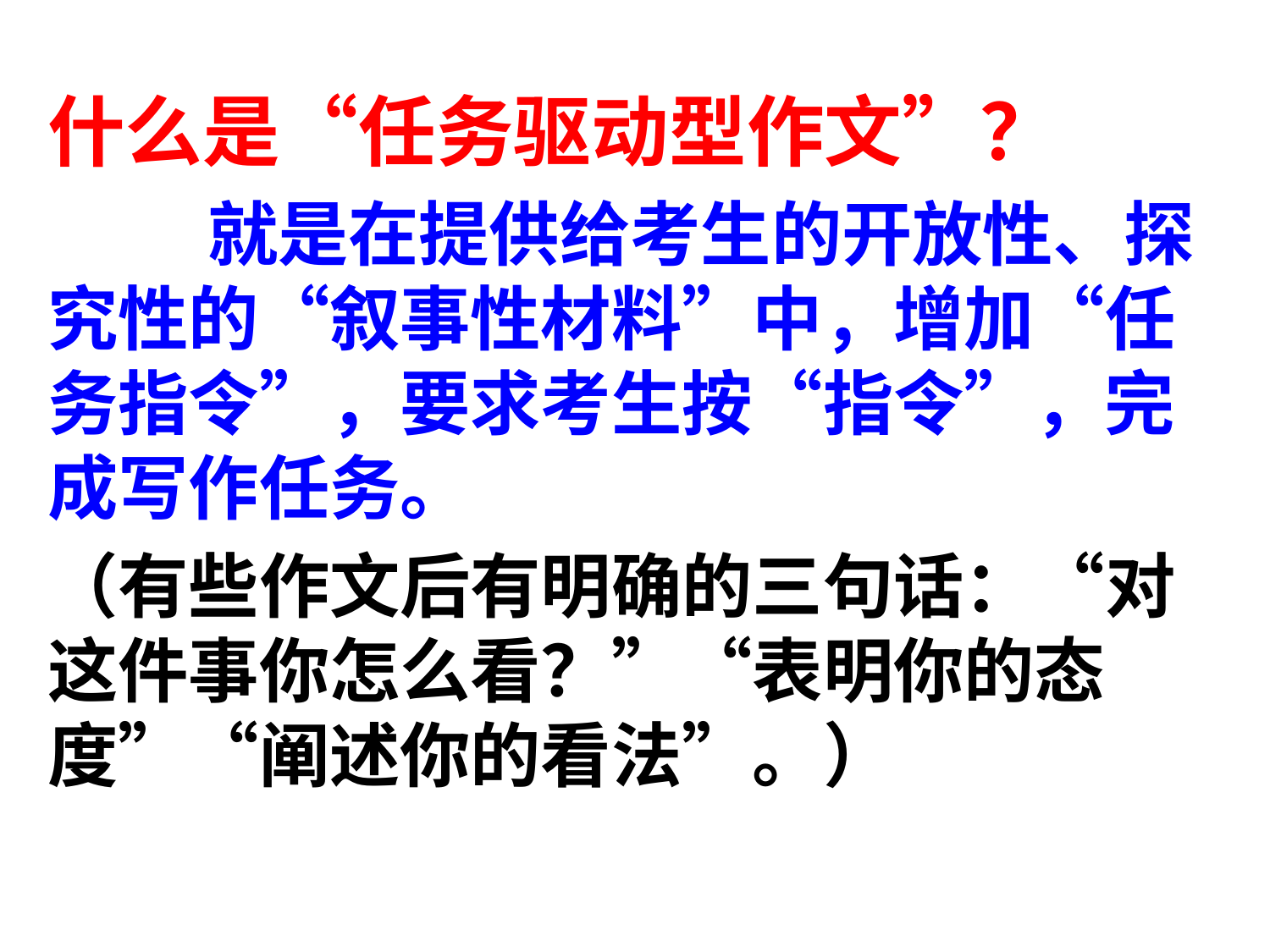

什么是“任务驱动型作文”？
         就是在提供给考生的开放性、探究性的“叙事性材料”中，增加“任务指令”，要求考生按“指令”，完成写作任务。
（有些作文后有明确的三句话：“对这件事你怎么看？”“表明你的态度”“阐述你的看法”。）